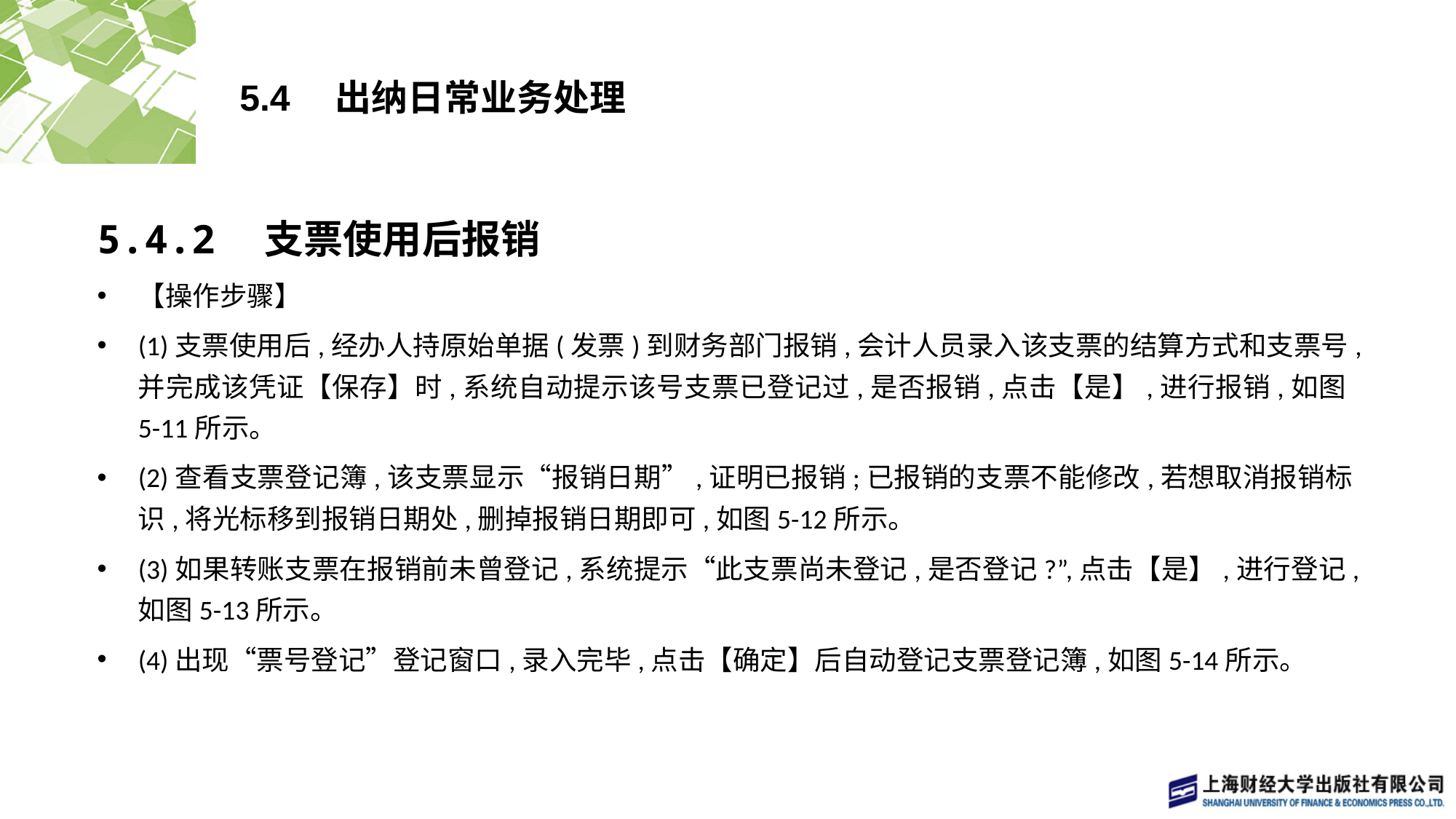

# 5.4　出纳日常业务处理
5.4.2　支票使用后报销
【操作步骤】
(1)支票使用后,经办人持原始单据(发票)到财务部门报销,会计人员录入该支票的结算方式和支票号,并完成该凭证【保存】时,系统自动提示该号支票已登记过,是否报销,点击【是】,进行报销,如图5-11所示。
(2)查看支票登记簿,该支票显示“报销日期”,证明已报销;已报销的支票不能修改,若想取消报销标识,将光标移到报销日期处,删掉报销日期即可,如图5-12所示。
(3)如果转账支票在报销前未曾登记,系统提示“此支票尚未登记,是否登记?”,点击【是】,进行登记,如图5-13所示。
(4)出现“票号登记”登记窗口,录入完毕,点击【确定】后自动登记支票登记簿,如图5-14所示。